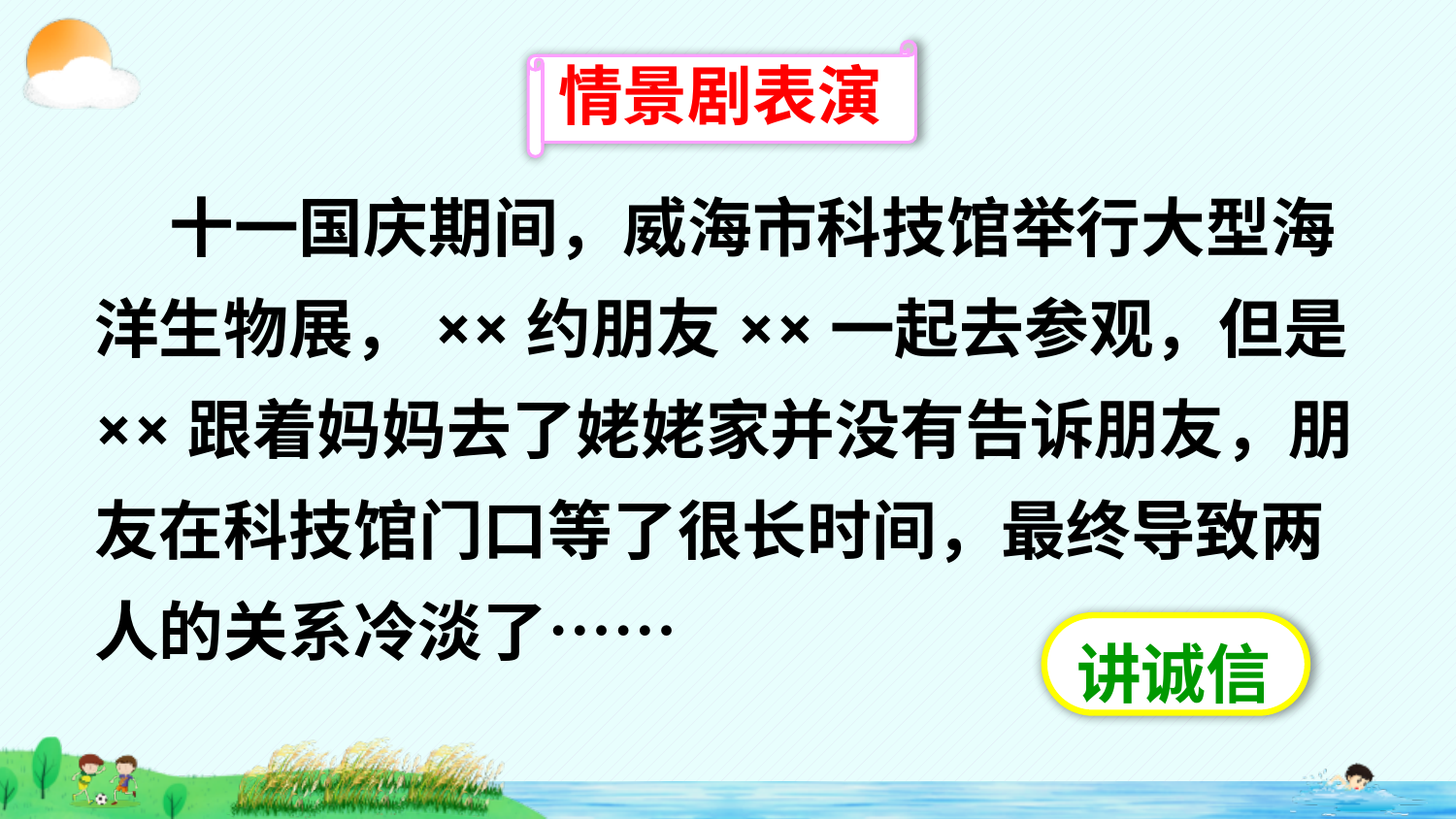

情景剧表演
    十一国庆期间，威海市科技馆举行大型海洋生物展，××约朋友××一起去参观，但是××跟着妈妈去了姥姥家并没有告诉朋友，朋友在科技馆门口等了很长时间，最终导致两人的关系冷淡了……
讲诚信